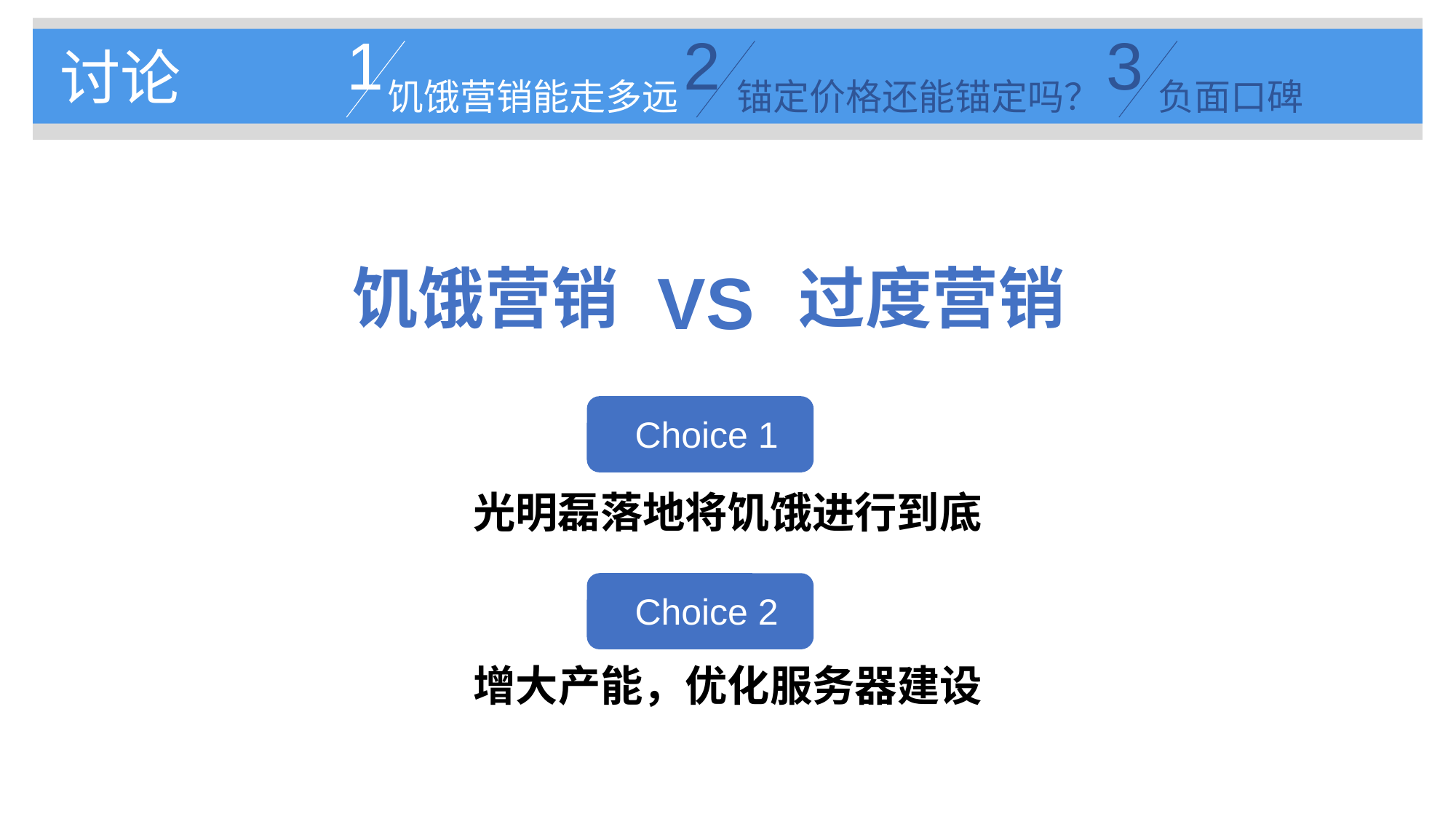

1
饥饿营销能走多远
2

锚定价格还能锚定吗？
3

负面口碑

讨论
饥饿营销
过度营销
VS

Choice 1
光明磊落地将饥饿进行到底

Choice 2
增大产能，优化服务器建设